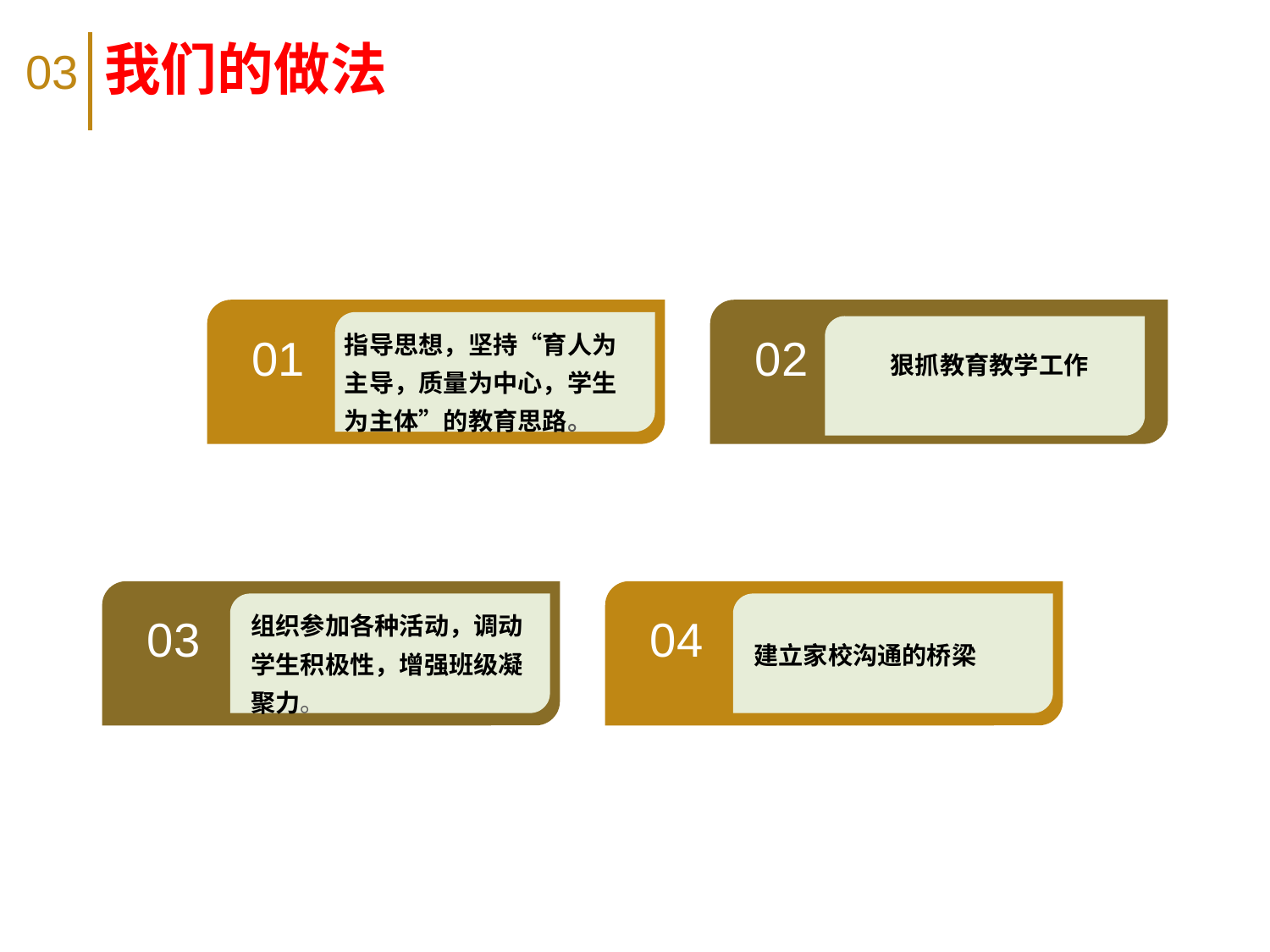

我们的做法

03

指导思想，坚持“育人为主导，质量为中心，学生为主体”的教育思路。

       狠抓教育教学工作

01
02

组织参加各种活动，调动学生积极性，增强班级凝聚力。

建立家校沟通的桥梁
03
04